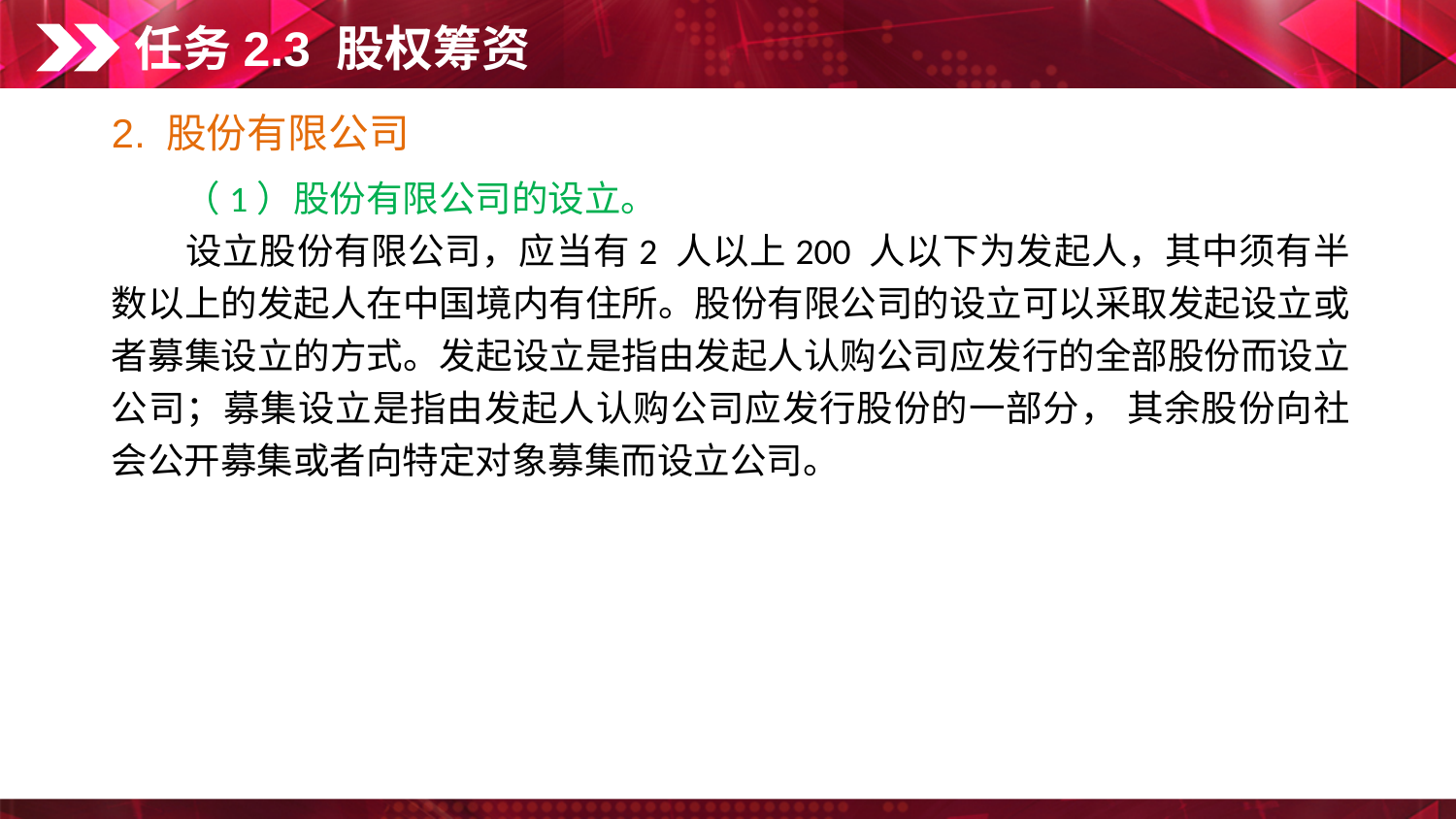

任务2.3 股权筹资

2. 股份有限公司
　　（1）股份有限公司的设立。
　　设立股份有限公司，应当有2 人以上200 人以下为发起人，其中须有半数以上的发起人在中国境内有住所。股份有限公司的设立可以采取发起设立或者募集设立的方式。发起设立是指由发起人认购公司应发行的全部股份而设立公司；募集设立是指由发起人认购公司应发行股份的一部分， 其余股份向社会公开募集或者向特定对象募集而设立公司。